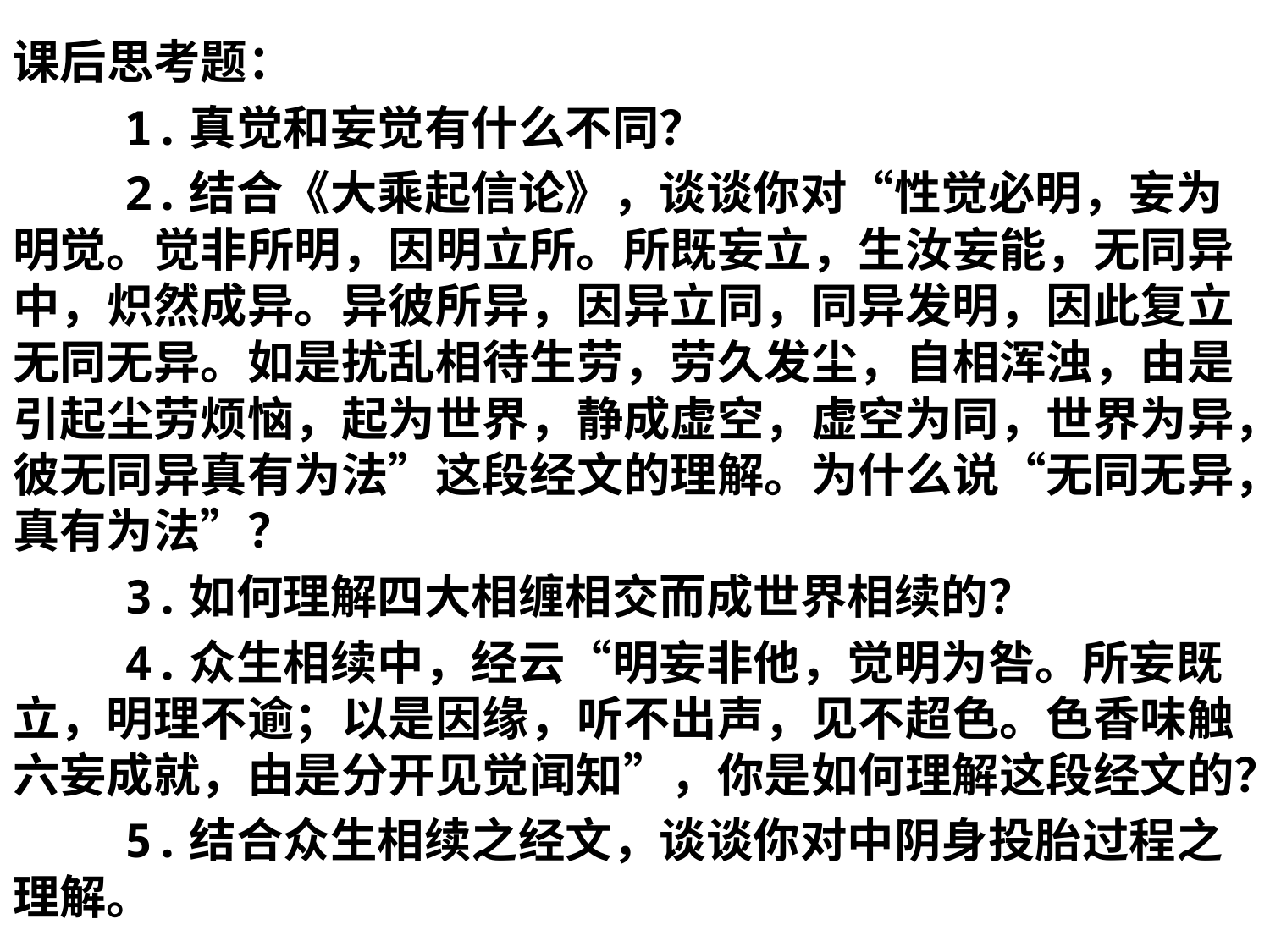

课后思考题：
    1.真觉和妄觉有什么不同？
    2.结合《大乘起信论》，谈谈你对“性觉必明，妄为明觉。觉非所明，因明立所。所既妄立，生汝妄能，无同异中，炽然成异。异彼所异，因异立同，同异发明，因此复立无同无异。如是扰乱相待生劳，劳久发尘，自相浑浊，由是引起尘劳烦恼，起为世界，静成虚空，虚空为同，世界为异，彼无同异真有为法”这段经文的理解。为什么说“无同无异，真有为法”？
    3.如何理解四大相缠相交而成世界相续的？
    4.众生相续中，经云“明妄非他，觉明为咎。所妄既立，明理不逾；以是因缘，听不出声，见不超色。色香味触六妄成就，由是分开见觉闻知”，你是如何理解这段经文的？
    5.结合众生相续之经文，谈谈你对中阴身投胎过程之理解。